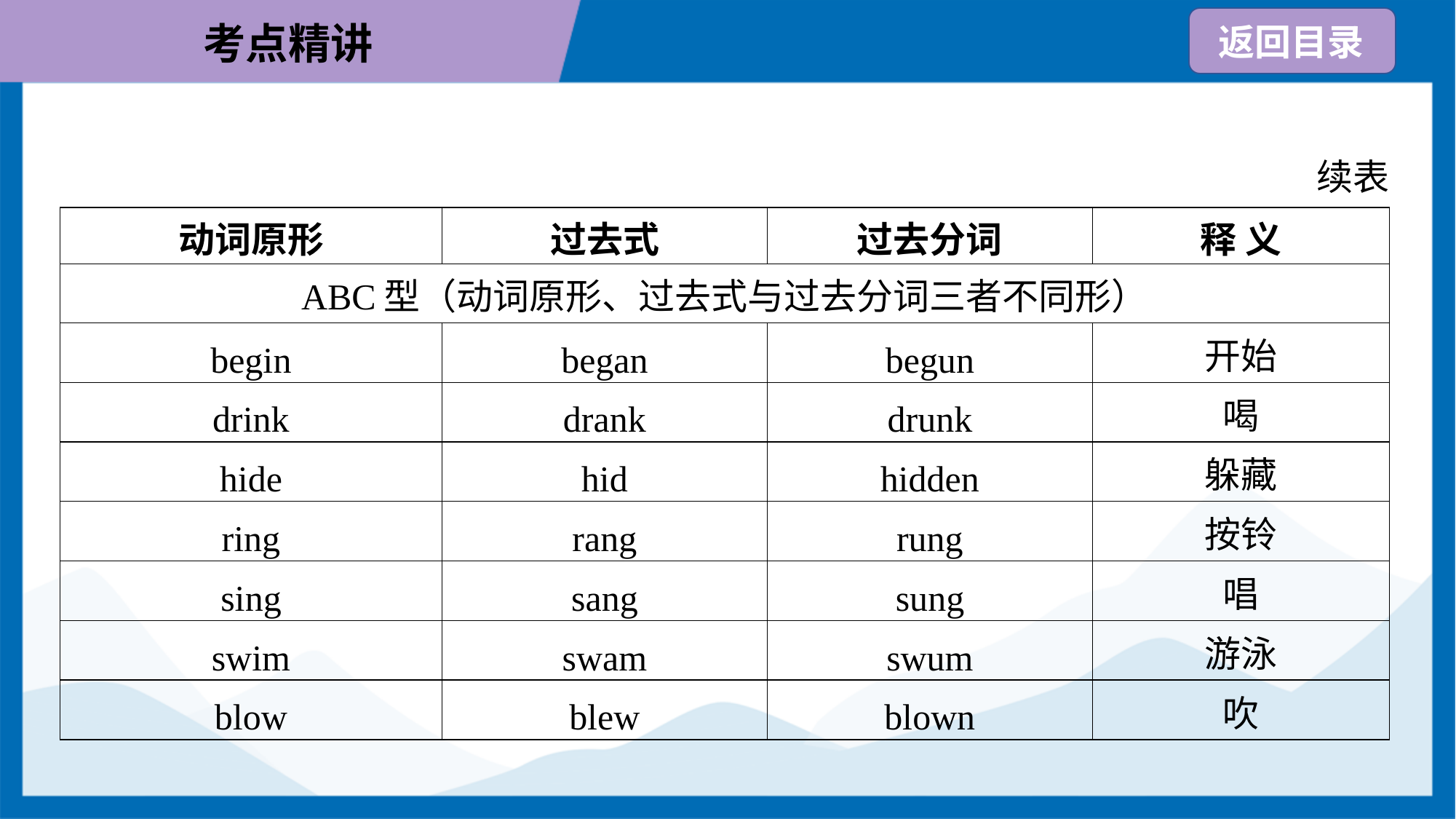

续表
| 动词原形 | 过去式 | 过去分词 | 释 义 |
| --- | --- | --- | --- |
| ABC型（动词原形、过去式与过去分词三者不同形） |  |  |  |
| begin | began | begun | 开始 |
| drink | drank | drunk | 喝 |
| hide | hid | hidden | 躲藏 |
| ring | rang | rung | 按铃 |
| sing | sang | sung | 唱 |
| swim | swam | swum | 游泳 |
| blow | blew | blown | 吹 |